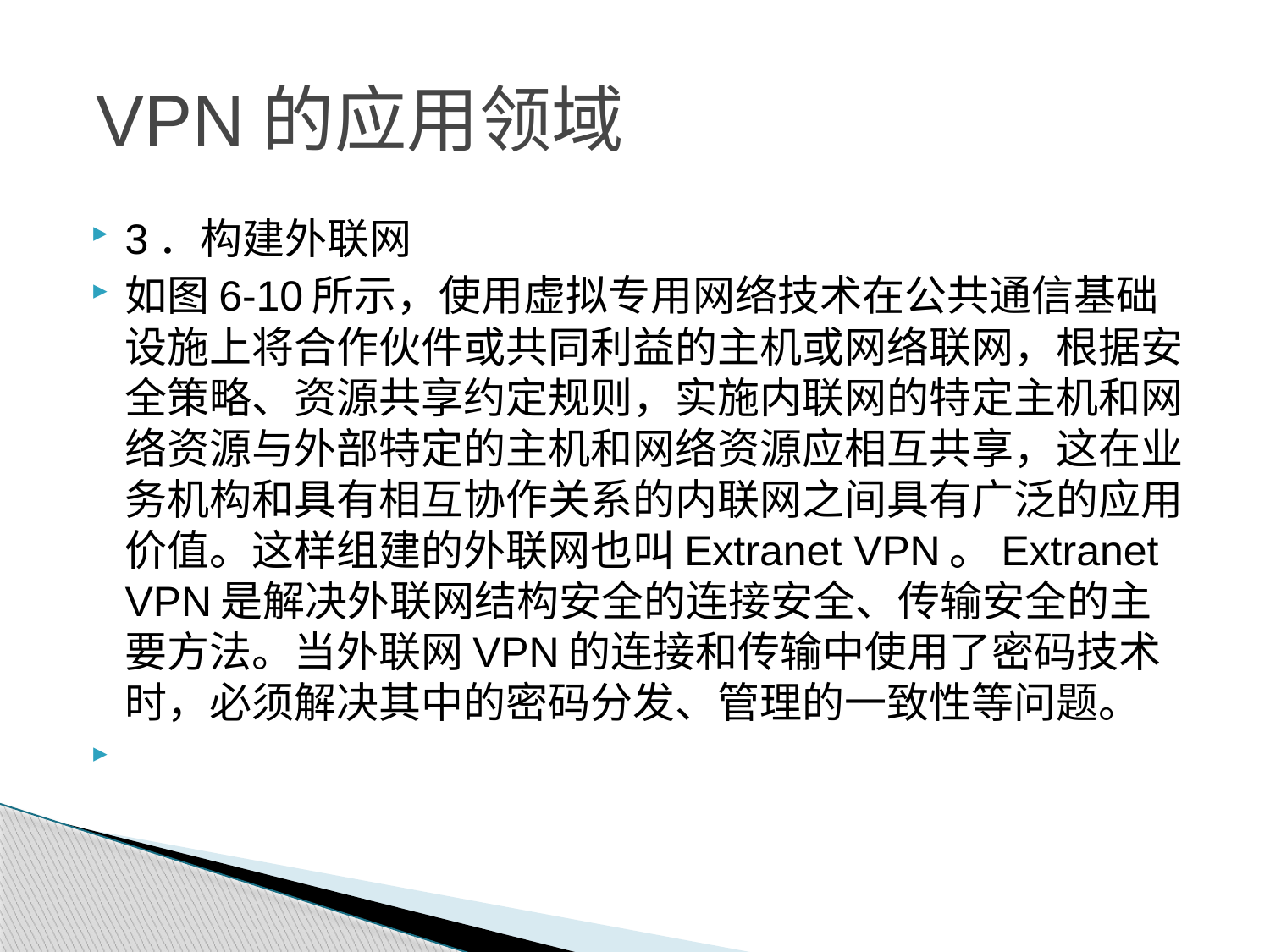

# VPN的应用领域
3．构建外联网
如图6-10所示，使用虚拟专用网络技术在公共通信基础设施上将合作伙件或共同利益的主机或网络联网，根据安全策略、资源共享约定规则，实施内联网的特定主机和网络资源与外部特定的主机和网络资源应相互共享，这在业务机构和具有相互协作关系的内联网之间具有广泛的应用价值。这样组建的外联网也叫Extranet VPN。Extranet VPN是解决外联网结构安全的连接安全、传输安全的主要方法。当外联网VPN的连接和传输中使用了密码技术时，必须解决其中的密码分发、管理的一致性等问题。